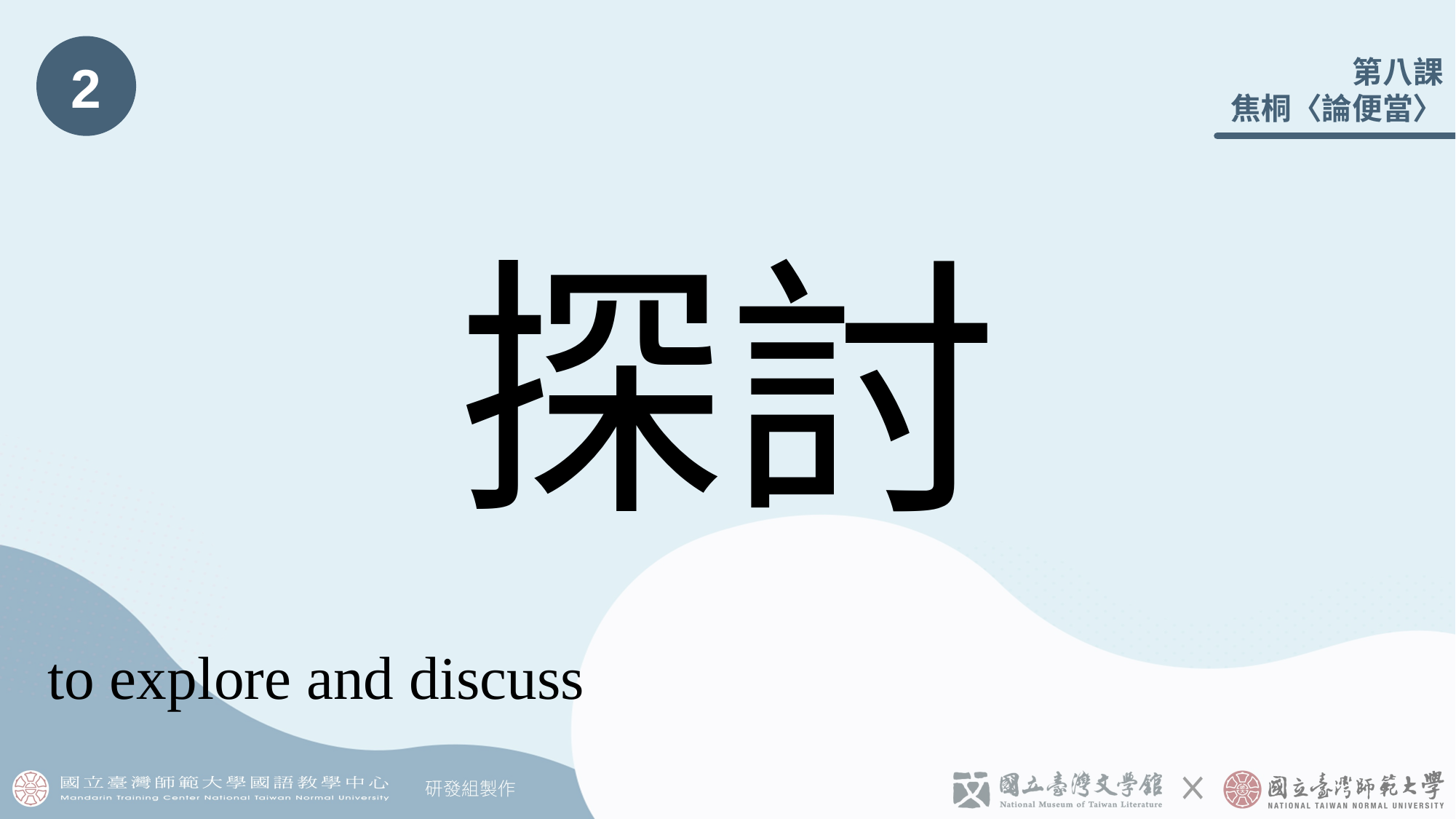

2
# 探討
to explore and discuss